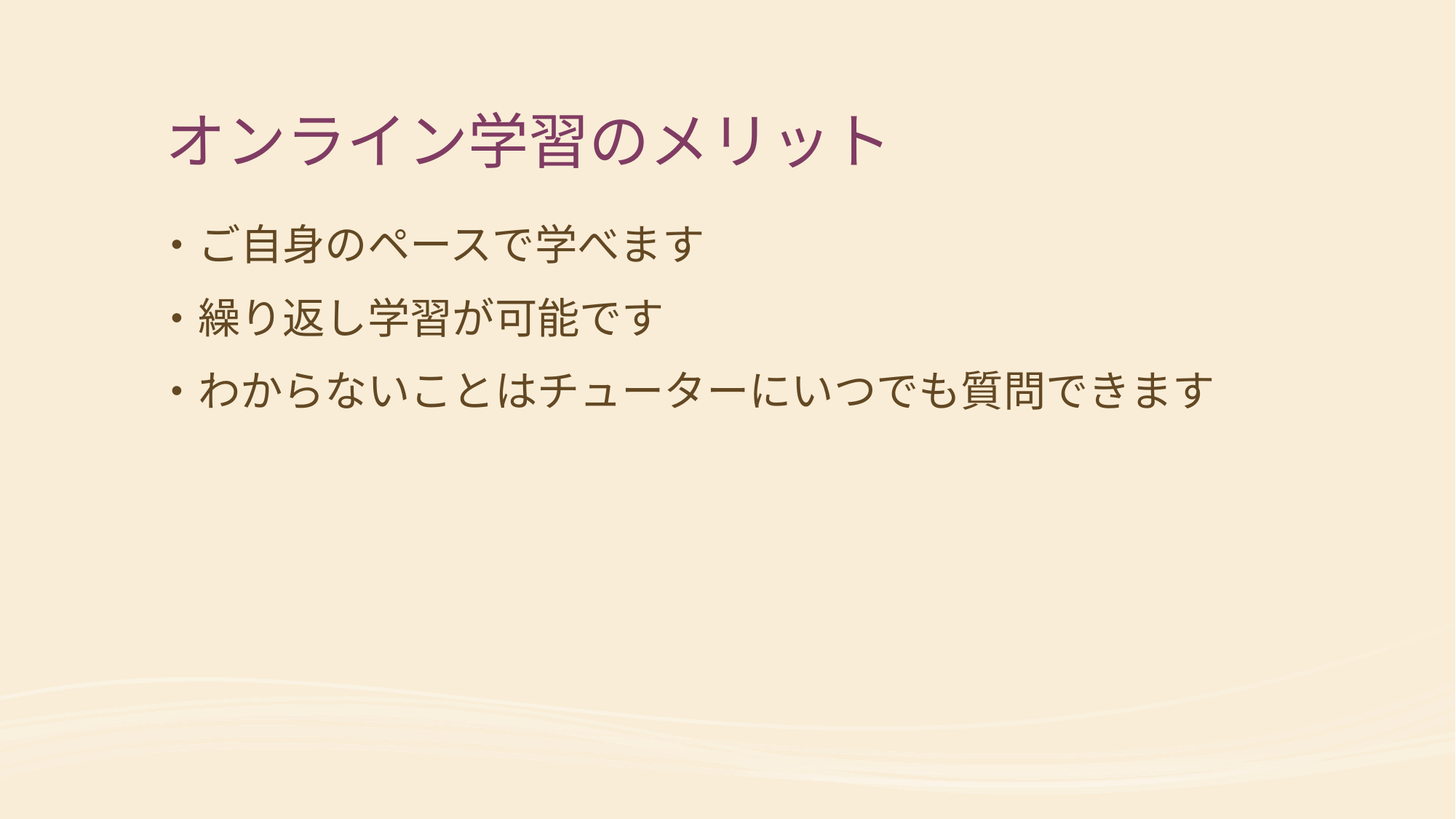

# オンライン学習のメリット
ご自身のペースで学べます
繰り返し学習が可能です
わからないことはチューターにいつでも質問できます